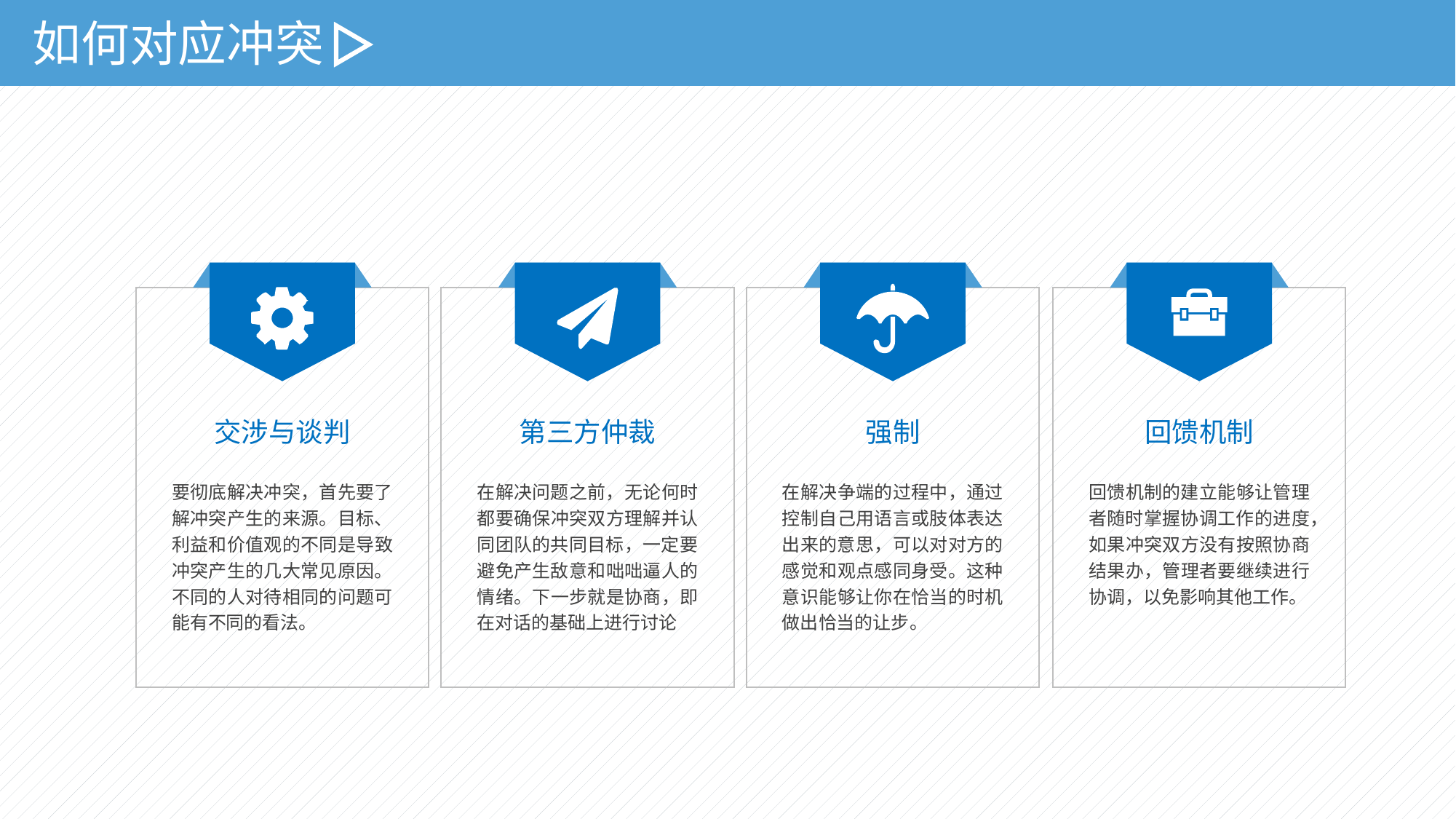

如何对应冲突

交涉与谈判
第三方仲裁
强制
回馈机制
要彻底解决冲突，首先要了解冲突产生的来源。目标、利益和价值观的不同是导致冲突产生的几大常见原因。不同的人对待相同的问题可能有不同的看法。
在解决问题之前，无论何时都要确保冲突双方理解并认同团队的共同目标，一定要避免产生敌意和咄咄逼人的情绪。下一步就是协商，即在对话的基础上进行讨论
在解决争端的过程中，通过控制自己用语言或肢体表达出来的意思，可以对对方的感觉和观点感同身受。这种意识能够让你在恰当的时机做出恰当的让步。
回馈机制的建立能够让管理者随时掌握协调工作的进度，如果冲突双方没有按照协商结果办，管理者要继续进行协调，以免影响其他工作。